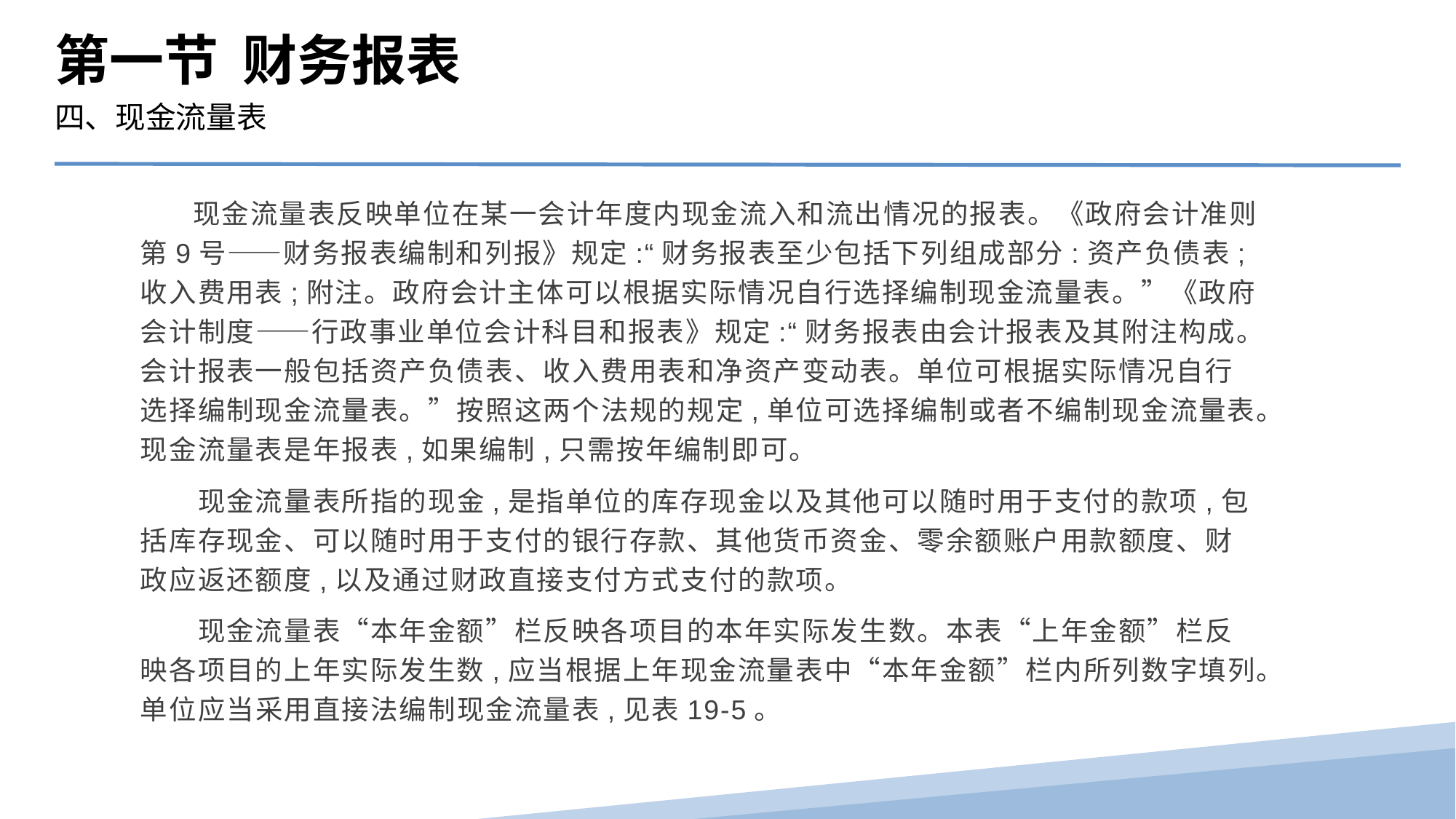

第一节  财务报表
四、现金流量表
      现金流量表反映单位在某一会计年度内现金流入和流出情况的报表。《政府会计准则第9号——财务报表编制和列报》规定:“财务报表至少包括下列组成部分:资产负债表;收入费用表;附注。政府会计主体可以根据实际情况自行选择编制现金流量表。”《政府会计制度——行政事业单位会计科目和报表》规定:“财务报表由会计报表及其附注构成。会计报表一般包括资产负债表、收入费用表和净资产变动表。单位可根据实际情况自行选择编制现金流量表。”按照这两个法规的规定,单位可选择编制或者不编制现金流量表。现金流量表是年报表,如果编制,只需按年编制即可。
　　现金流量表所指的现金,是指单位的库存现金以及其他可以随时用于支付的款项,包括库存现金、可以随时用于支付的银行存款、其他货币资金、零余额账户用款额度、财政应返还额度,以及通过财政直接支付方式支付的款项。
　　现金流量表“本年金额”栏反映各项目的本年实际发生数。本表“上年金额”栏反映各项目的上年实际发生数,应当根据上年现金流量表中“本年金额”栏内所列数字填列。单位应当采用直接法编制现金流量表,见表19-5。